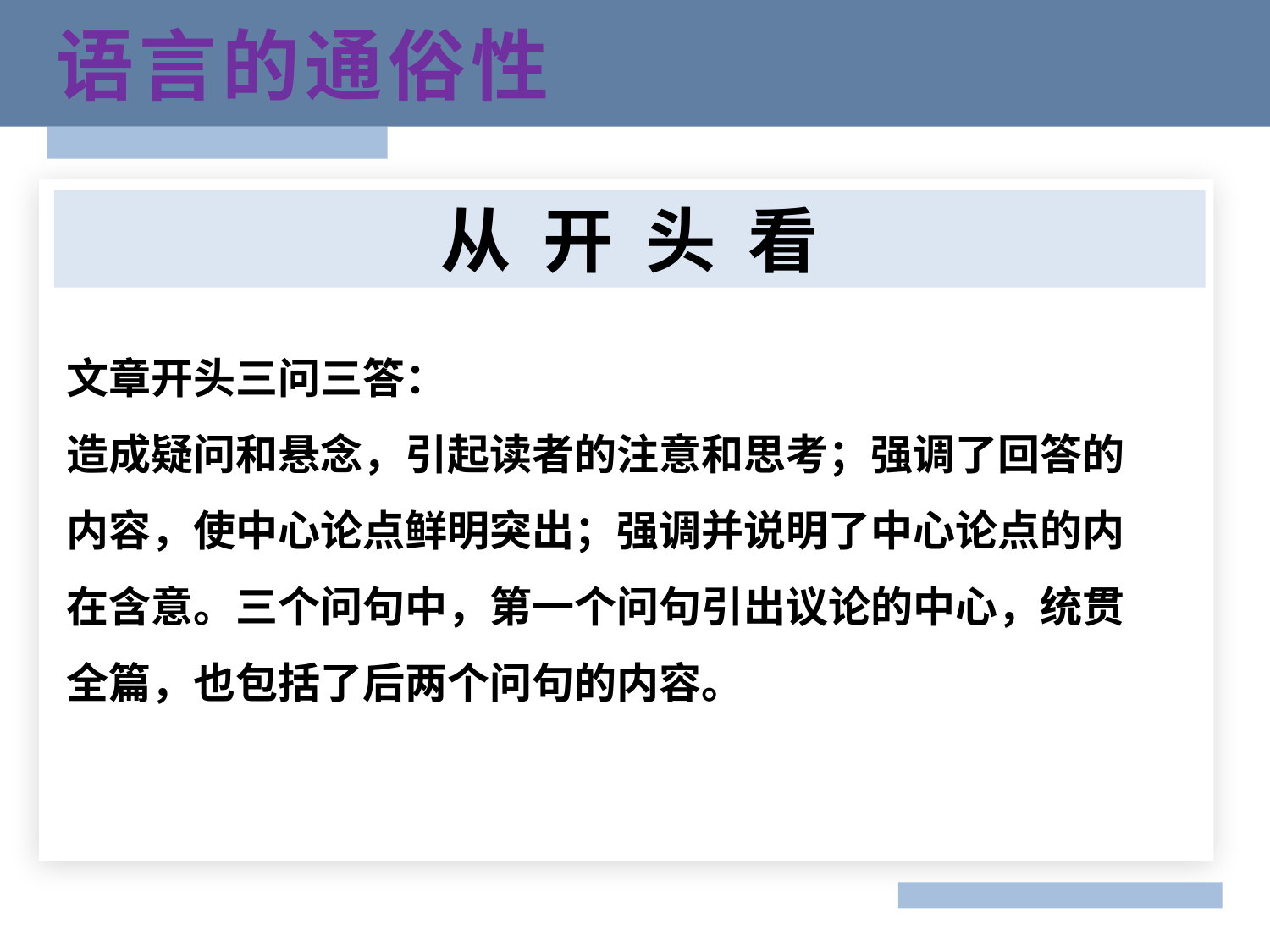

语言的通俗性

从  开  头  看
文章开头三问三答：
造成疑问和悬念，引起读者的注意和思考；强调了回答的内容，使中心论点鲜明突出；强调并说明了中心论点的内在含意。三个问句中，第一个问句引出议论的中心，统贯全篇，也包括了后两个问句的内容。